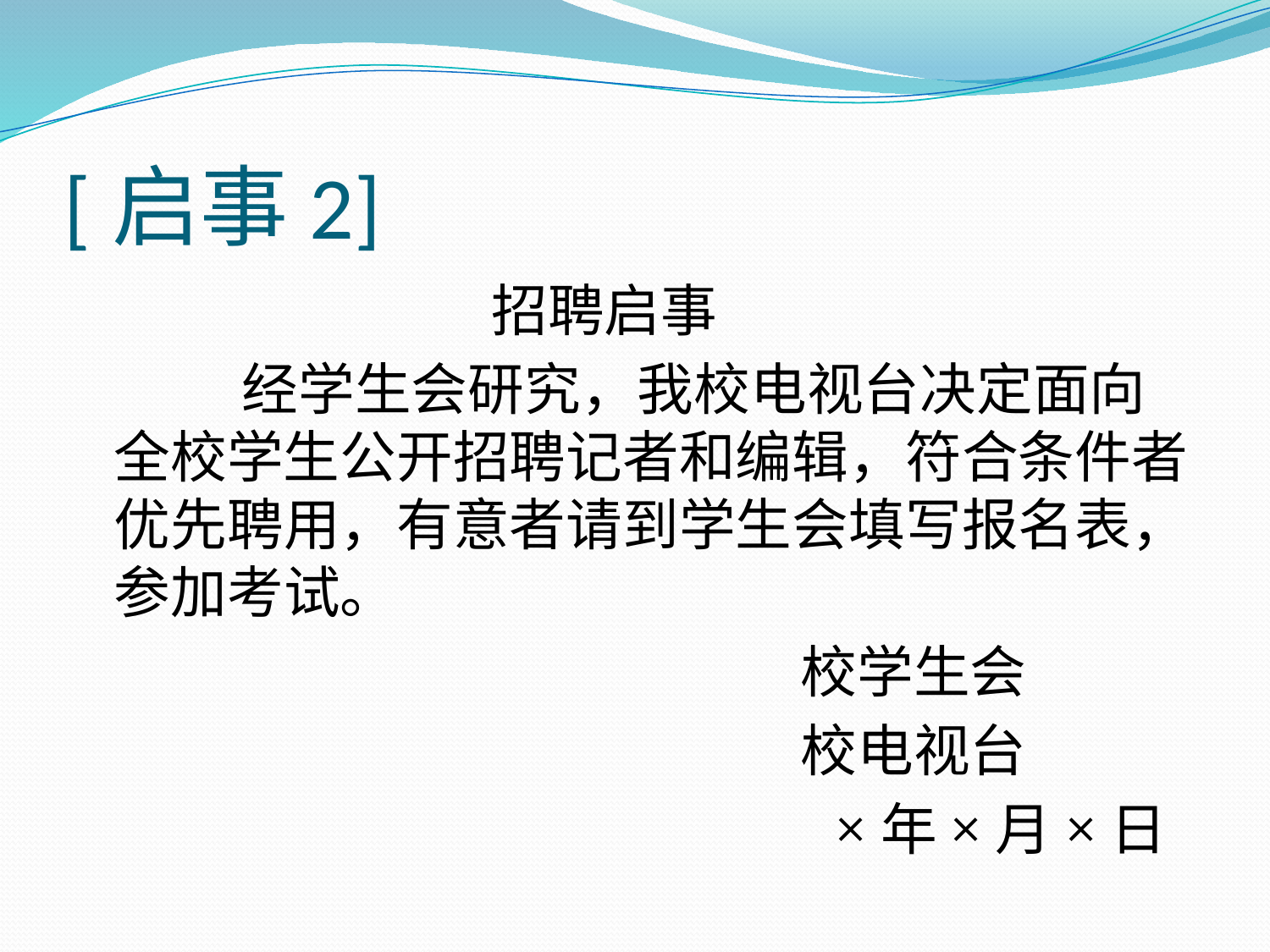

# [启事2]
                                       招聘启事
            经学生会研究，我校电视台决定面向全校学生公开招聘记者和编辑，符合条件者优先聘用，有意者请到学生会填写报名表，参加考试。
                                                        校学生会
                                                        校电视台
                                                    ×年×月×日